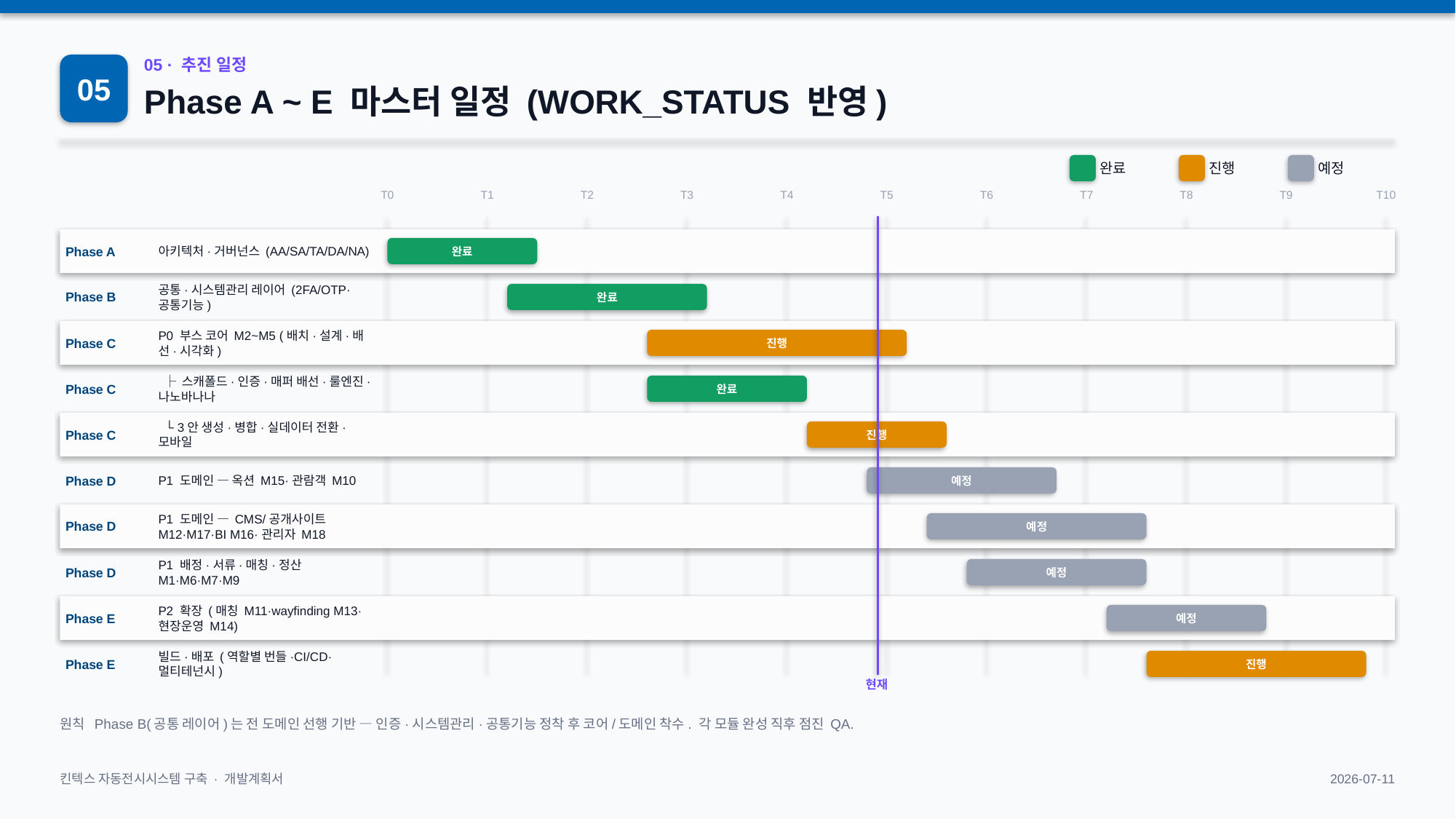

05
05 · 추진 일정
Phase A ~ E 마스터 일정 (WORK_STATUS 반영)

완료
진행
예정

T0
T1
T2
T3
T4
T5
T6
T7
T8
T9
T10

Phase A
아키텍처·거버넌스 (AA/SA/TA/DA/NA)
완료

Phase B
공통·시스템관리 레이어 (2FA/OTP·공통기능)
완료

Phase C
P0 부스 코어 M2~M5 (배치·설계·배선·시각화)
진행

Phase C
  ├ 스캐폴드·인증·매퍼 배선·룰엔진·나노바나나
완료

Phase C
  └ 3안 생성·병합·실데이터 전환·모바일
진행

Phase D
P1 도메인 — 옥션 M15·관람객 M10
예정

Phase D
P1 도메인 — CMS/공개사이트 M12·M17·BI M16·관리자 M18
예정

Phase D
P1 배정·서류·매칭·정산 M1·M6·M7·M9
예정

Phase E
P2 확장 (매칭 M11·wayfinding M13·현장운영 M14)
예정

Phase E
빌드·배포 (역할별 번들·CI/CD·멀티테넌시)
진행

현재
원칙  Phase B(공통 레이어)는 전 도메인 선행 기반 — 인증·시스템관리·공통기능 정착 후 코어/도메인 착수. 각 모듈 완성 직후 점진 QA.
킨텍스 자동전시시스템 구축 · 개발계획서
2026-07-11